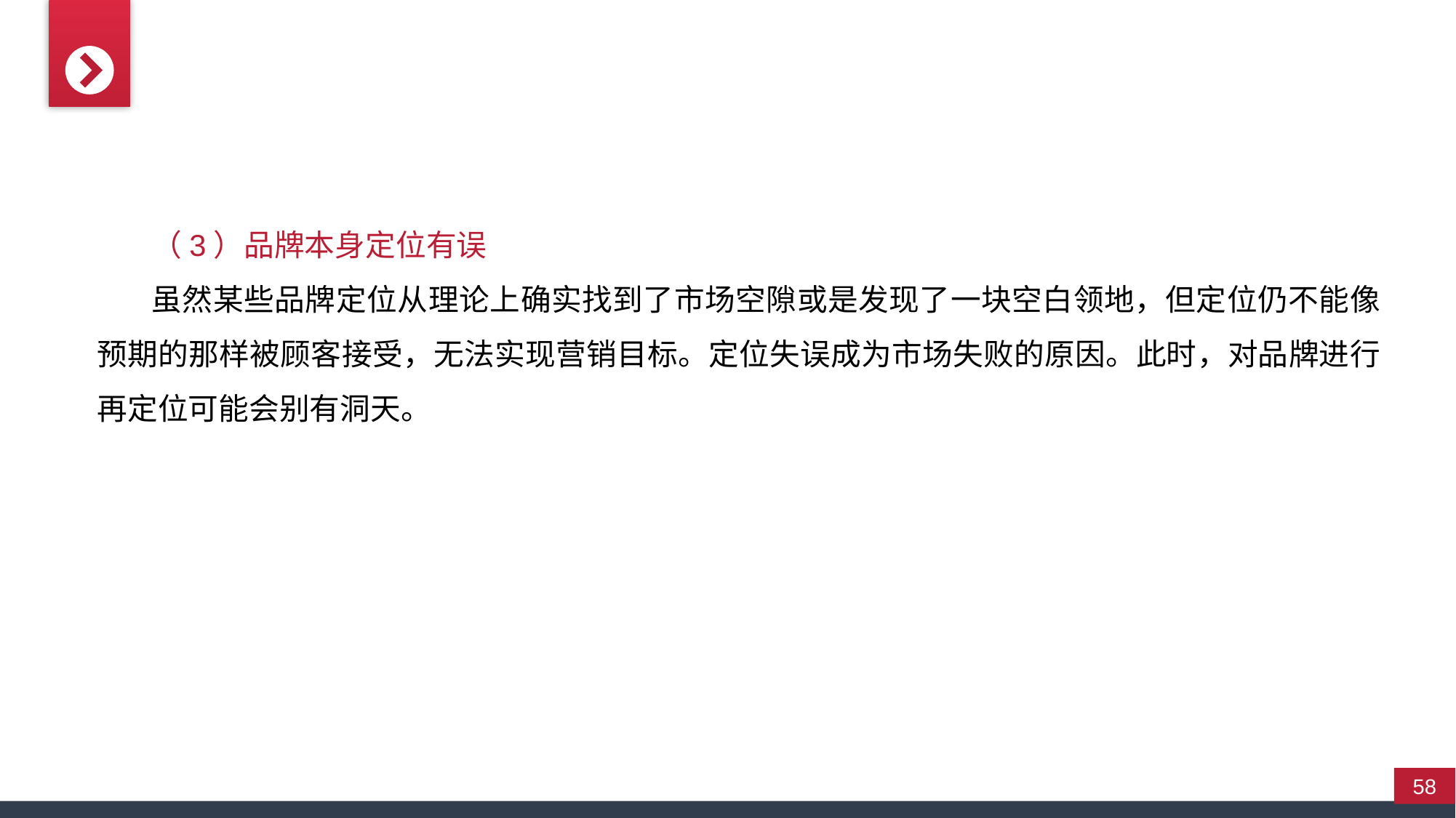

（3）品牌本身定位有误
虽然某些品牌定位从理论上确实找到了市场空隙或是发现了一块空白领地，但定位仍不能像预期的那样被顾客接受，无法实现营销目标。定位失误成为市场失败的原因。此时，对品牌进行再定位可能会别有洞天。